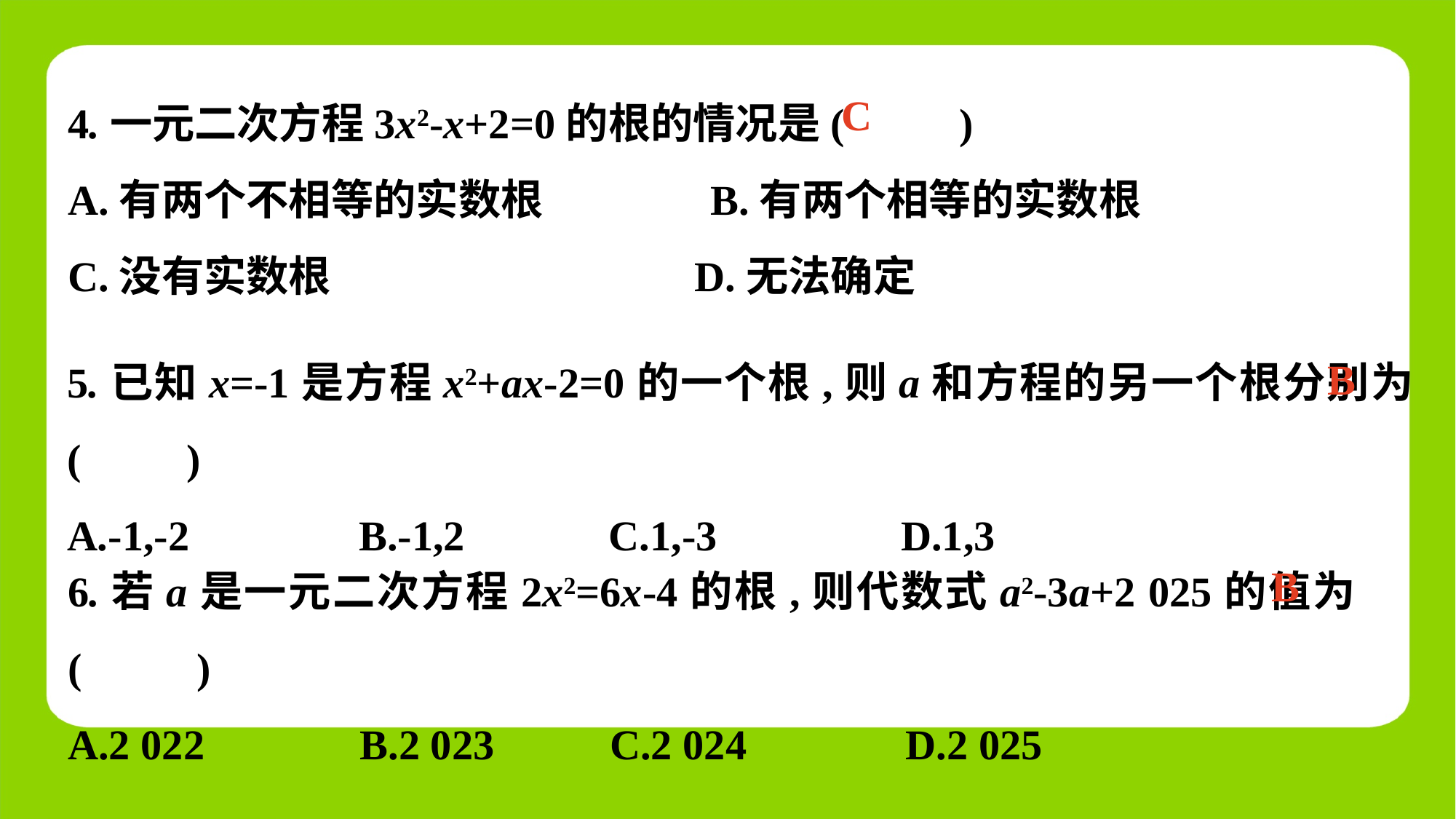

4.一元二次方程3x2-x+2=0的根的情况是(　 　)
A.有两个不相等的实数根	         B.有两个相等的实数根
C.没有实数根	                              D.无法确定
C
5.已知x=-1是方程x2+ax-2=0的一个根,则a和方程的另一个根分别为(　　)
A.-1,-2	       B.-1,2	          C.1,-3	                 D.1,3
B
6.若a是一元二次方程2x2=6x-4的根,则代数式a2-3a+2 025的值为(　 　)
A.2 022	       B.2 023	          C.2 024	       D.2 025
B